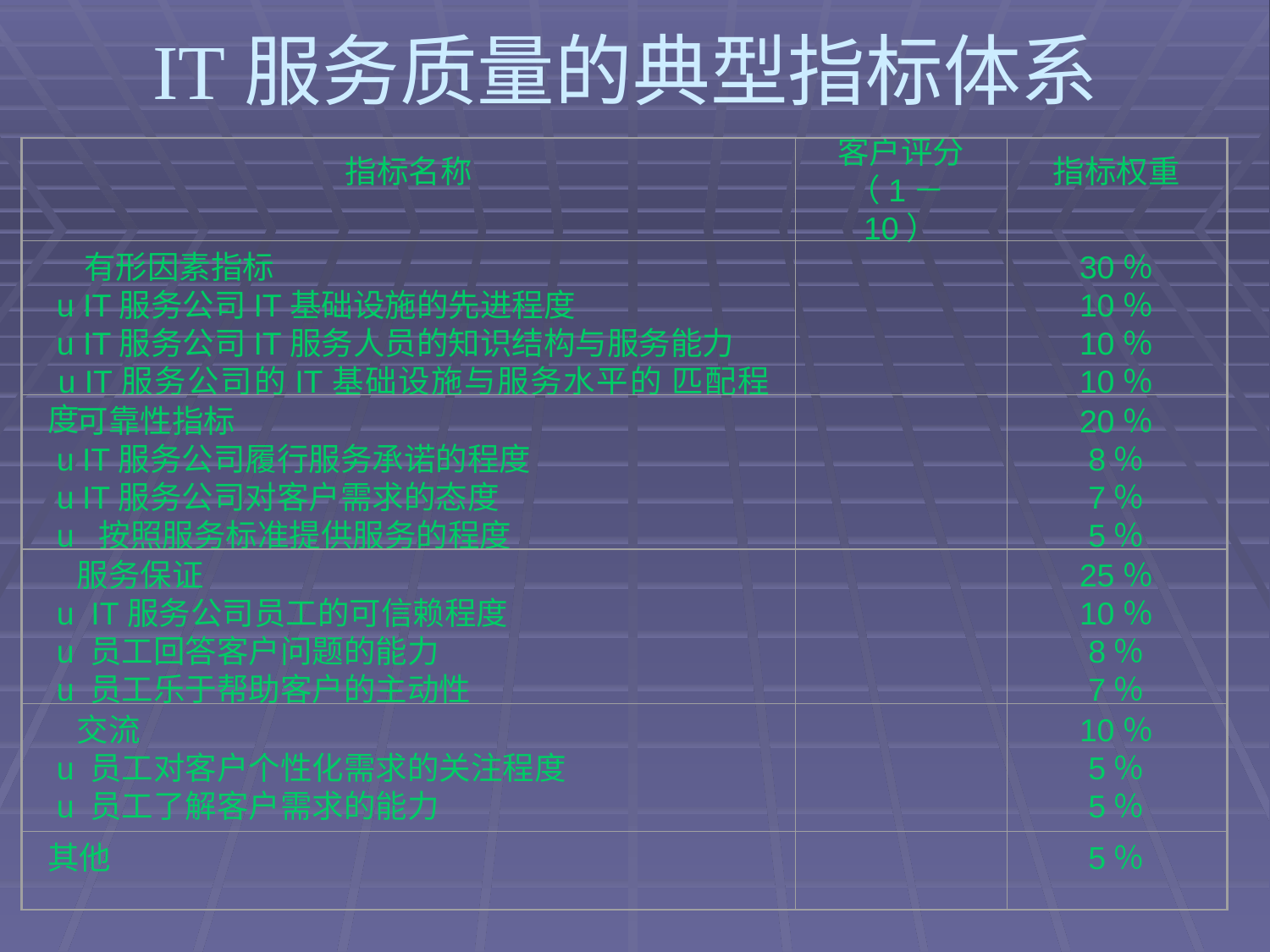

# IT服务质量的典型指标体系

指标名称

客户评分
（1－10）

指标权重

    有形因素指标
 u IT服务公司IT基础设施的先进程度
 u IT服务公司IT服务人员的知识结构与服务能力
 u IT服务公司的IT基础设施与服务水平的 匹配程度

30％
10％
10％
10％

   可靠性指标
 u IT服务公司履行服务承诺的程度
 u IT服务公司对客户需求的态度
 u  按照服务标准提供服务的程度

20％
8％
7％
5％

   服务保证
 u  IT服务公司员工的可信赖程度
 u 员工回答客户问题的能力
 u 员工乐于帮助客户的主动性

25％
10％
8％
7％

   交流
 u 员工对客户个性化需求的关注程度
 u 员工了解客户需求的能力

10％
5％
5％

其他

5％